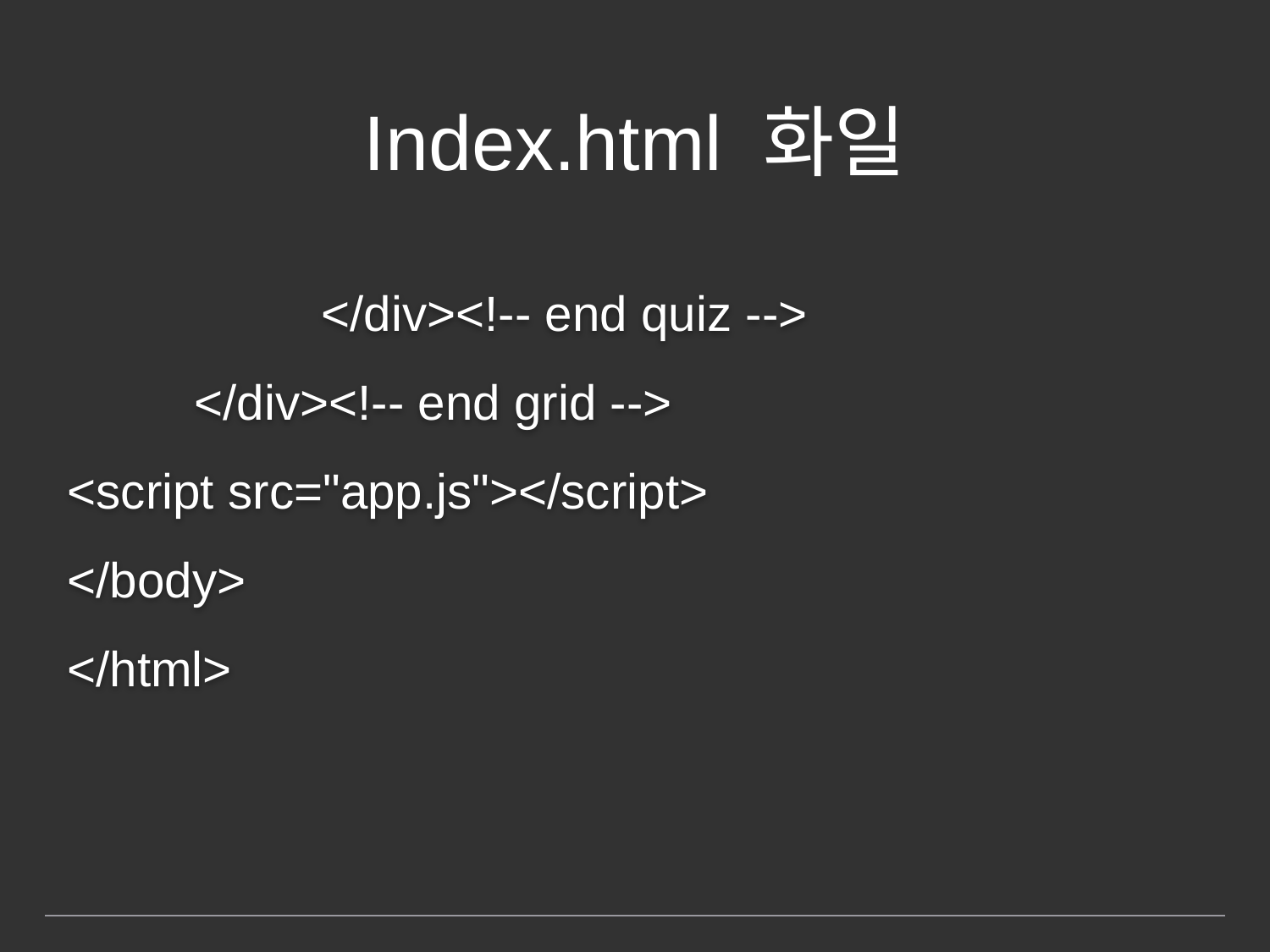

# Index.html 화일
		</div><!-- end quiz -->
	</div><!-- end grid -->
<script src="app.js"></script>
</body>
</html>